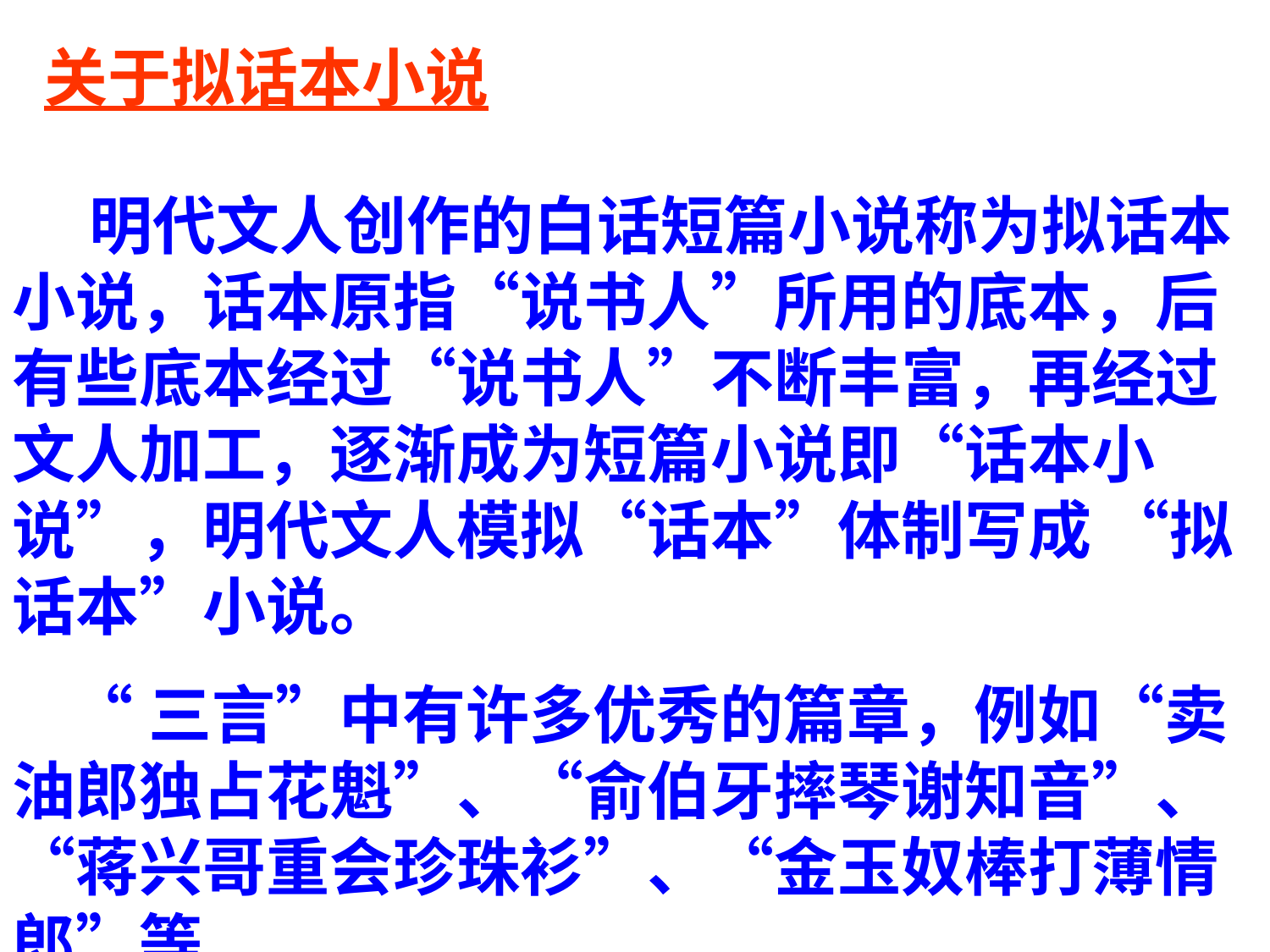

关于拟话本小说
       明代文人创作的白话短篇小说称为拟话本小说，话本原指“说书人”所用的底本，后有些底本经过“说书人”不断丰富，再经过文人加工，逐渐成为短篇小说即“话本小说”，明代文人模拟“话本”体制写成 “拟话本”小说。
    “三言”中有许多优秀的篇章，例如“卖油郎独占花魁”、“俞伯牙摔琴谢知音”、“蒋兴哥重会珍珠衫”、“金玉奴棒打薄情郎”等